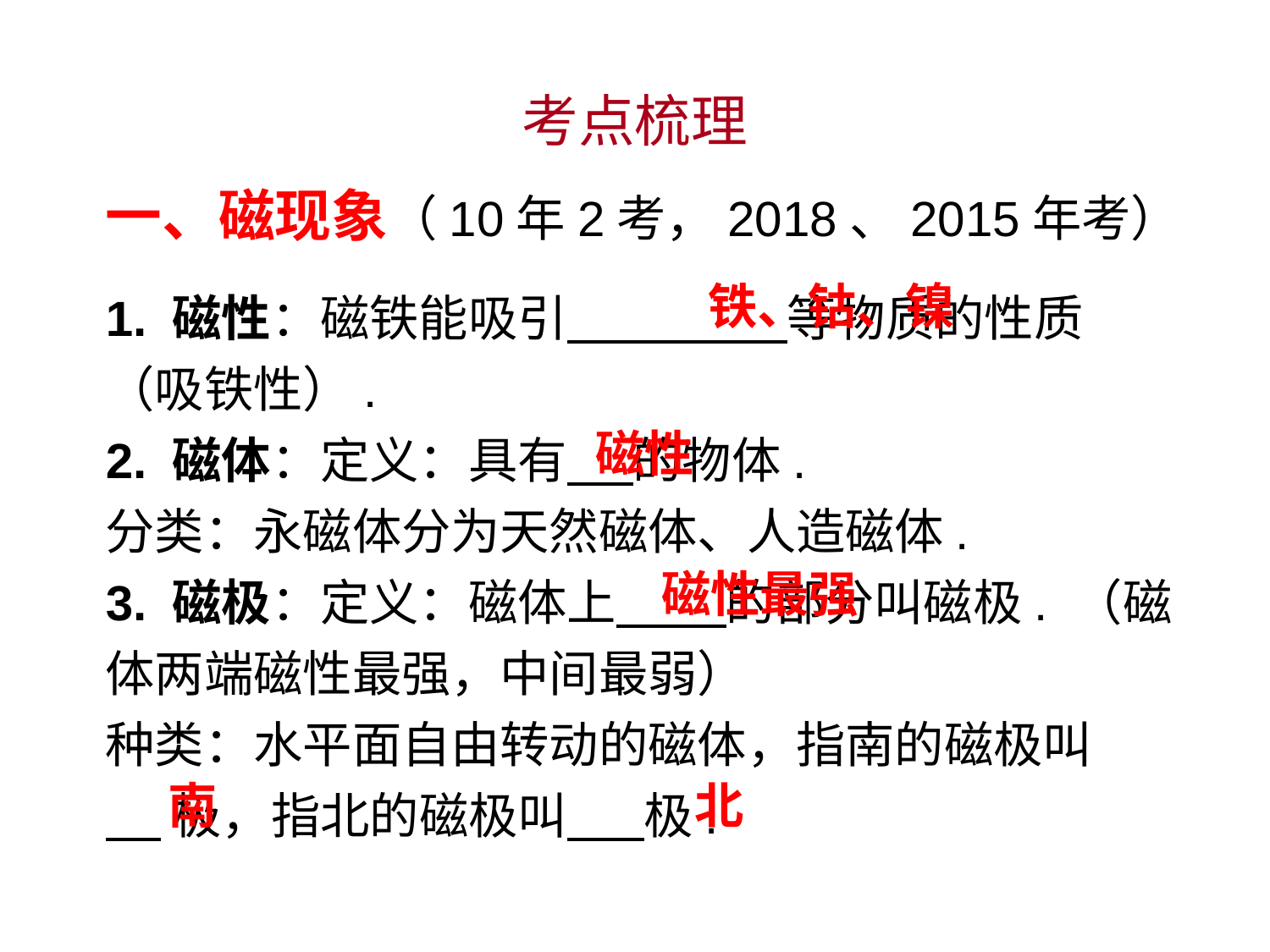

考点梳理
一、磁现象（10年2考，2018、2015年考）
1. 磁性：磁铁能吸引                    等物质的性质（吸铁性）.
2. 磁体：定义：具有      的物体.
分类：永磁体分为天然磁体、人造磁体.
3. 磁极：定义：磁体上          的部分叫磁极. （磁体两端磁性最强，中间最弱）
种类：水平面自由转动的磁体，指南的磁极叫
     极，指北的磁极叫       极.
 铁、钴、镍
磁性
 磁性最强
 南
 北